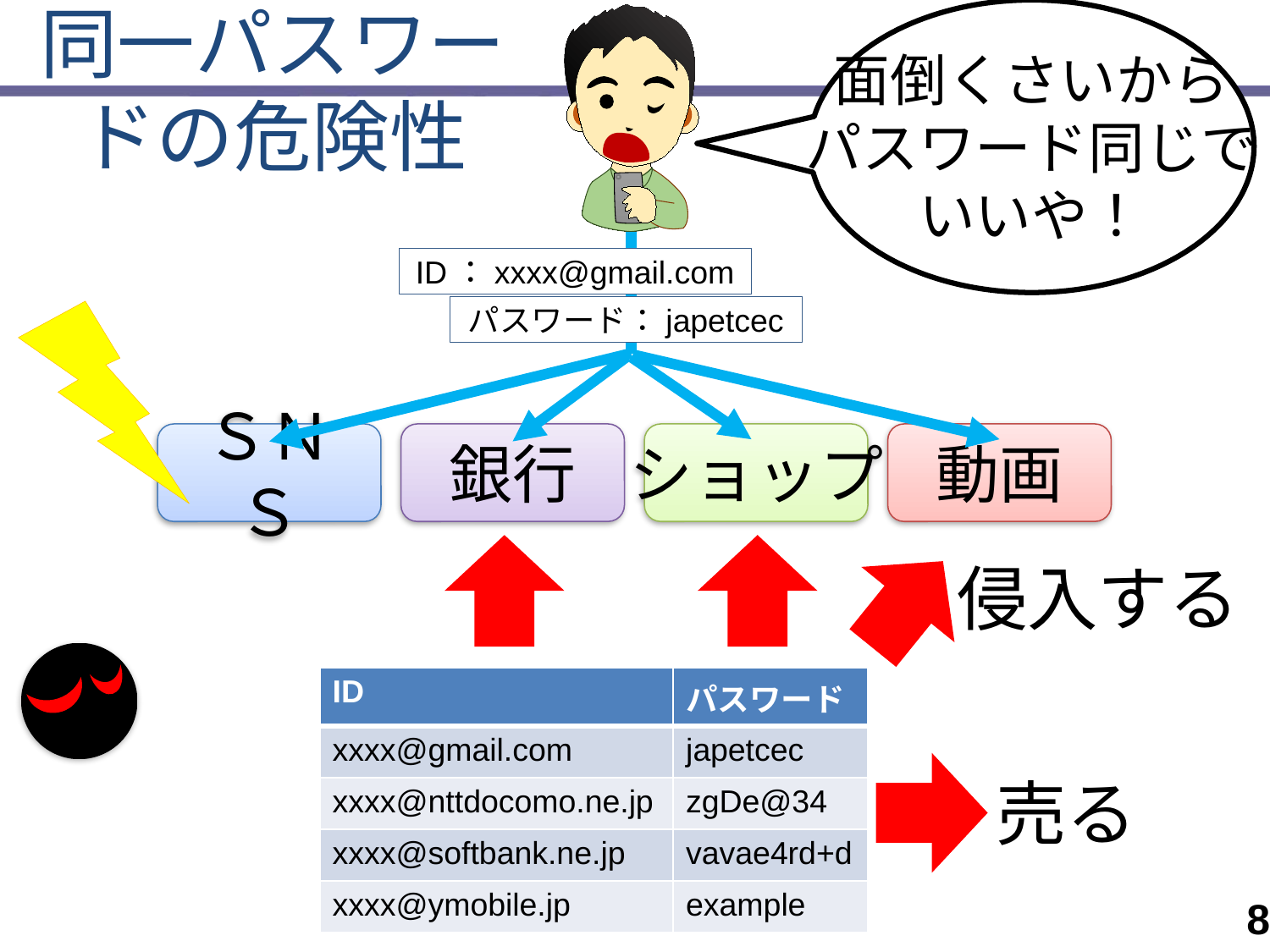

面倒くさいから
パスワード同じで
いいや！
# 同一パスワードの危険性

ID：xxxx@gmail.com
パスワード：japetcec

ＳＮＳ
銀行
ショップ
動画

侵入する

| ID | パスワード |
| --- | --- |
| xxxx@gmail.com | japetcec |
| xxxx@nttdocomo.ne.jp | zgDe@34 |
| xxxx@softbank.ne.jp | vavae4rd+d |
| xxxx@ymobile.jp | example |

売る
8